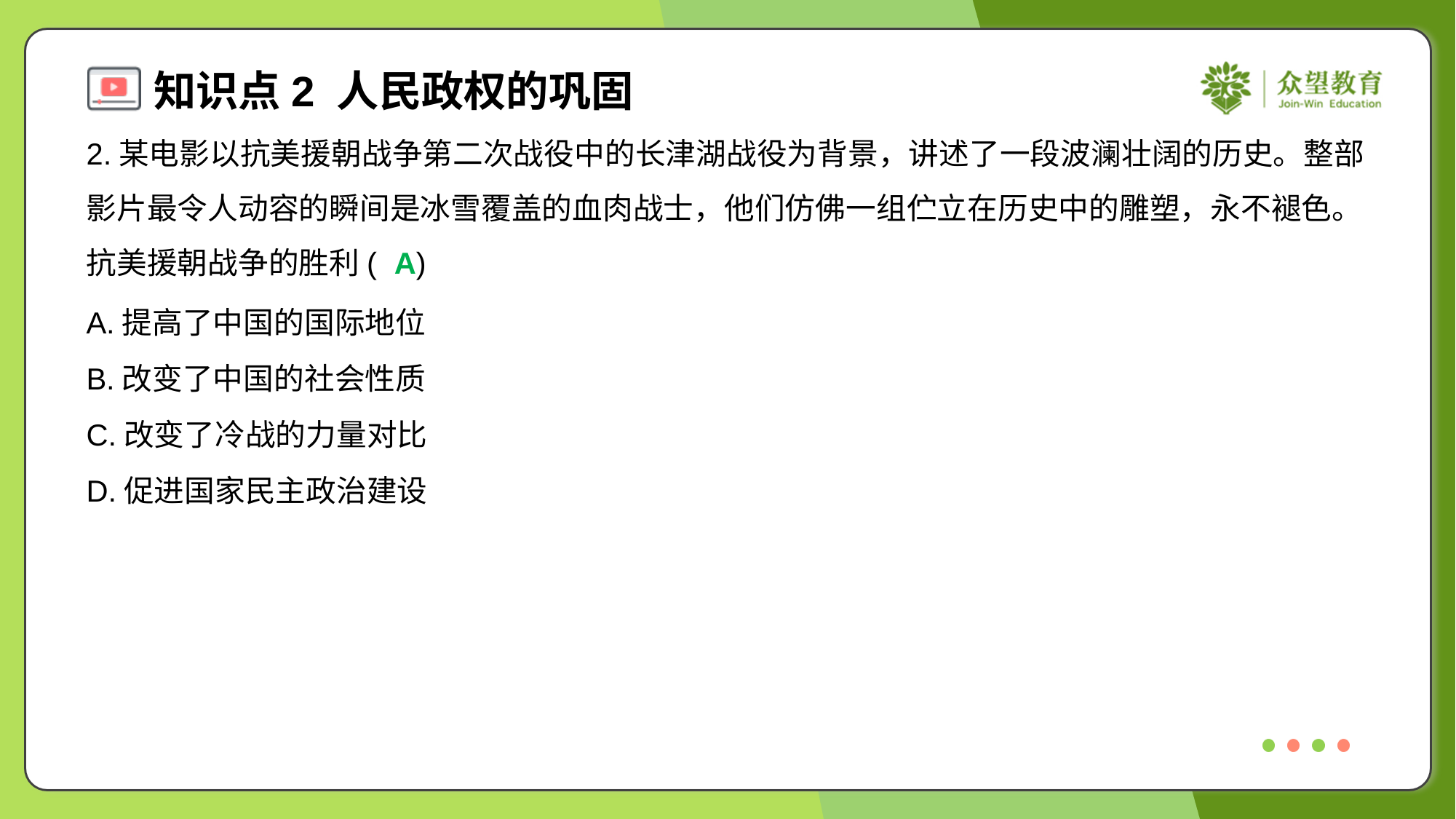

2.某电影以抗美援朝战争第二次战役中的长津湖战役为背景，讲述了一段波澜壮阔的历史。整部
影片最令人动容的瞬间是冰雪覆盖的血肉战士，他们仿佛一组伫立在历史中的雕塑，永不褪色。
抗美援朝战争的胜利(     )
A
A.提高了中国的国际地位
B.改变了中国的社会性质
C.改变了冷战的力量对比
D.促进国家民主政治建设